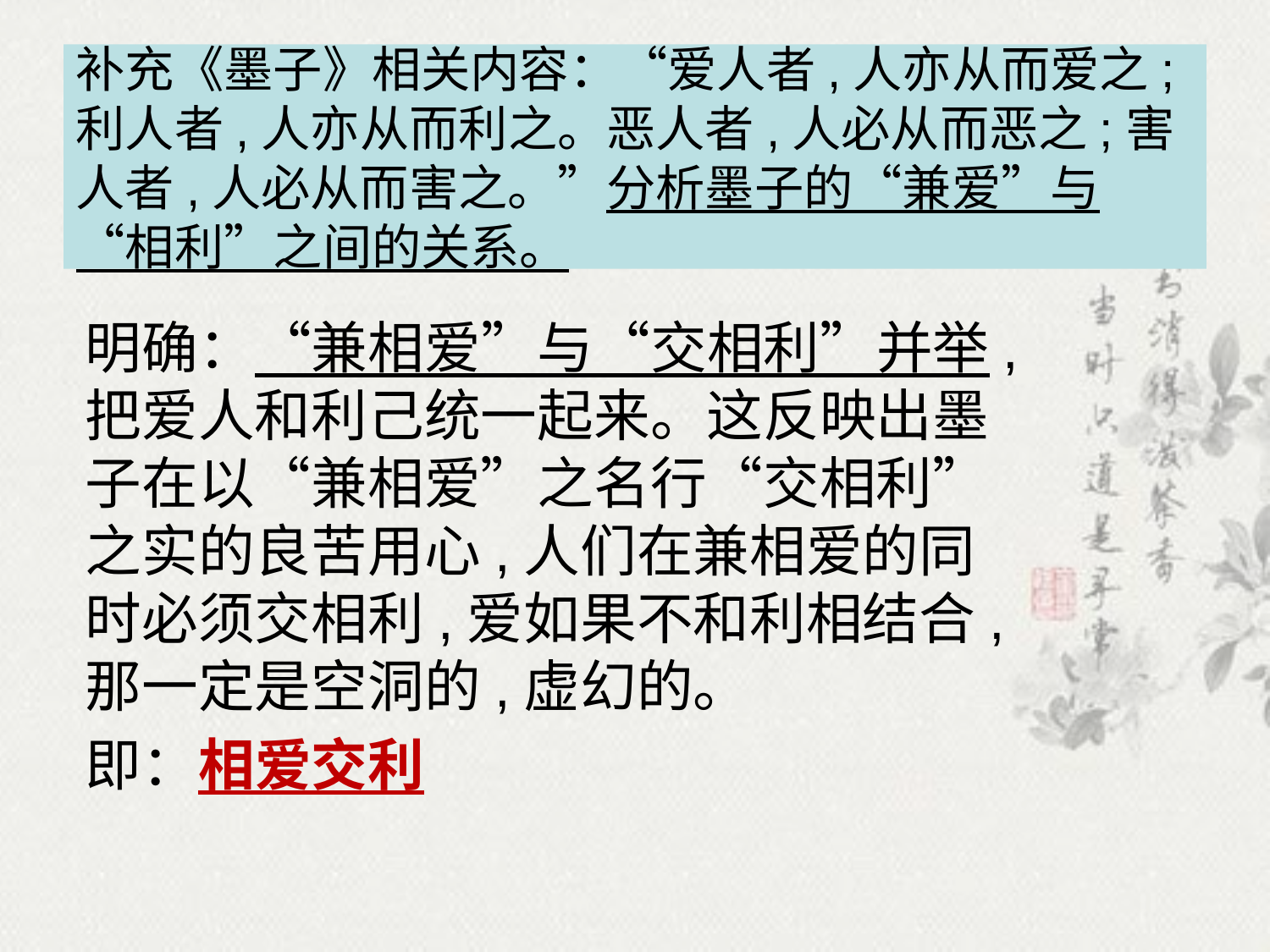

# 补充《墨子》相关内容：“爱人者,人亦从而爱之;利人者,人亦从而利之。恶人者,人必从而恶之;害人者,人必从而害之。”分析墨子的“兼爱”与“相利”之间的关系。
明确：“兼相爱”与“交相利”并举,把爱人和利己统一起来。这反映出墨子在以“兼相爱”之名行“交相利”之实的良苦用心,人们在兼相爱的同时必须交相利,爱如果不和利相结合,那一定是空洞的,虚幻的。
即：相爱交利